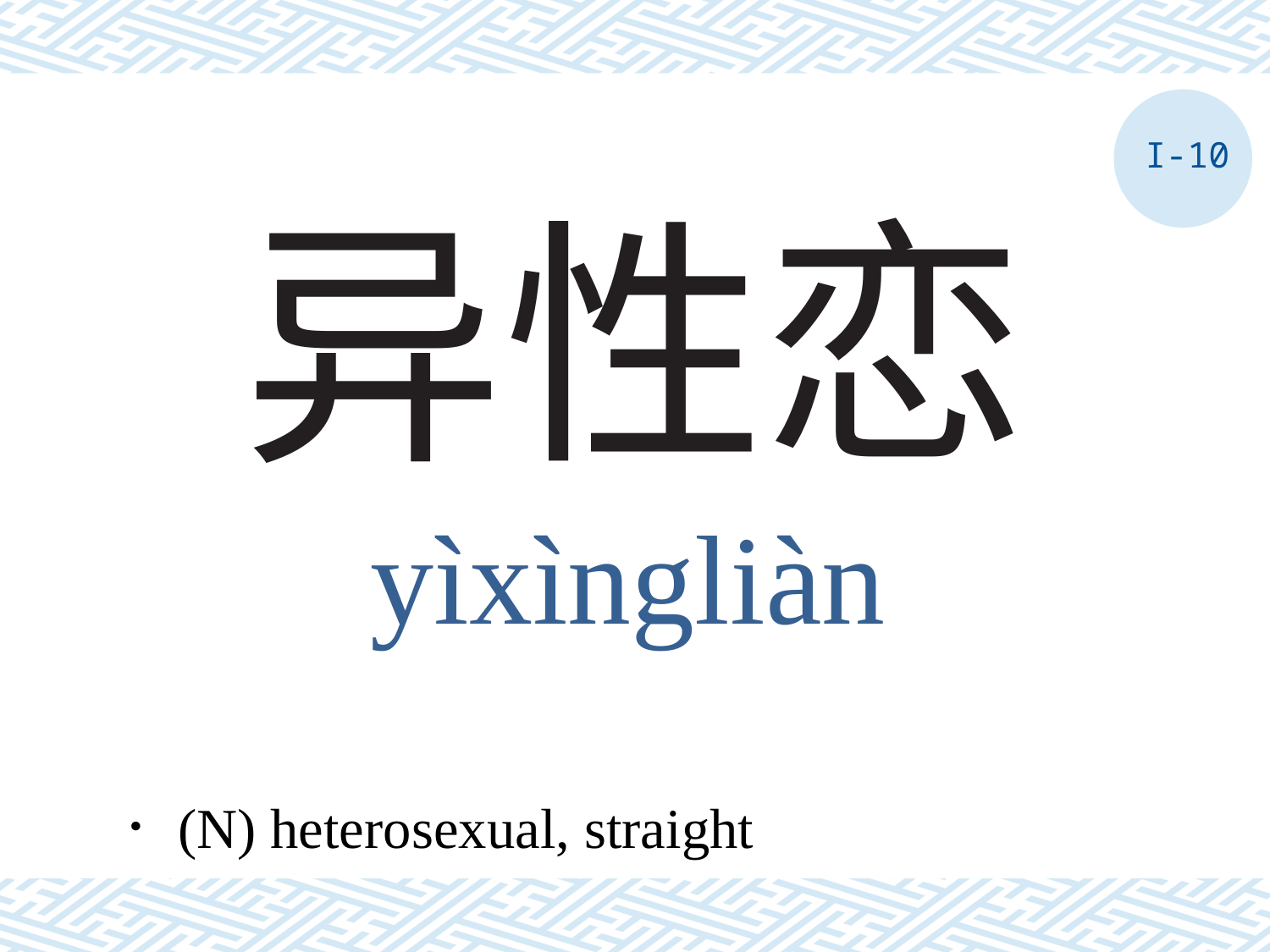

I-10

# 异性恋
yìxìngliàn
．(N) heterosexual, straight